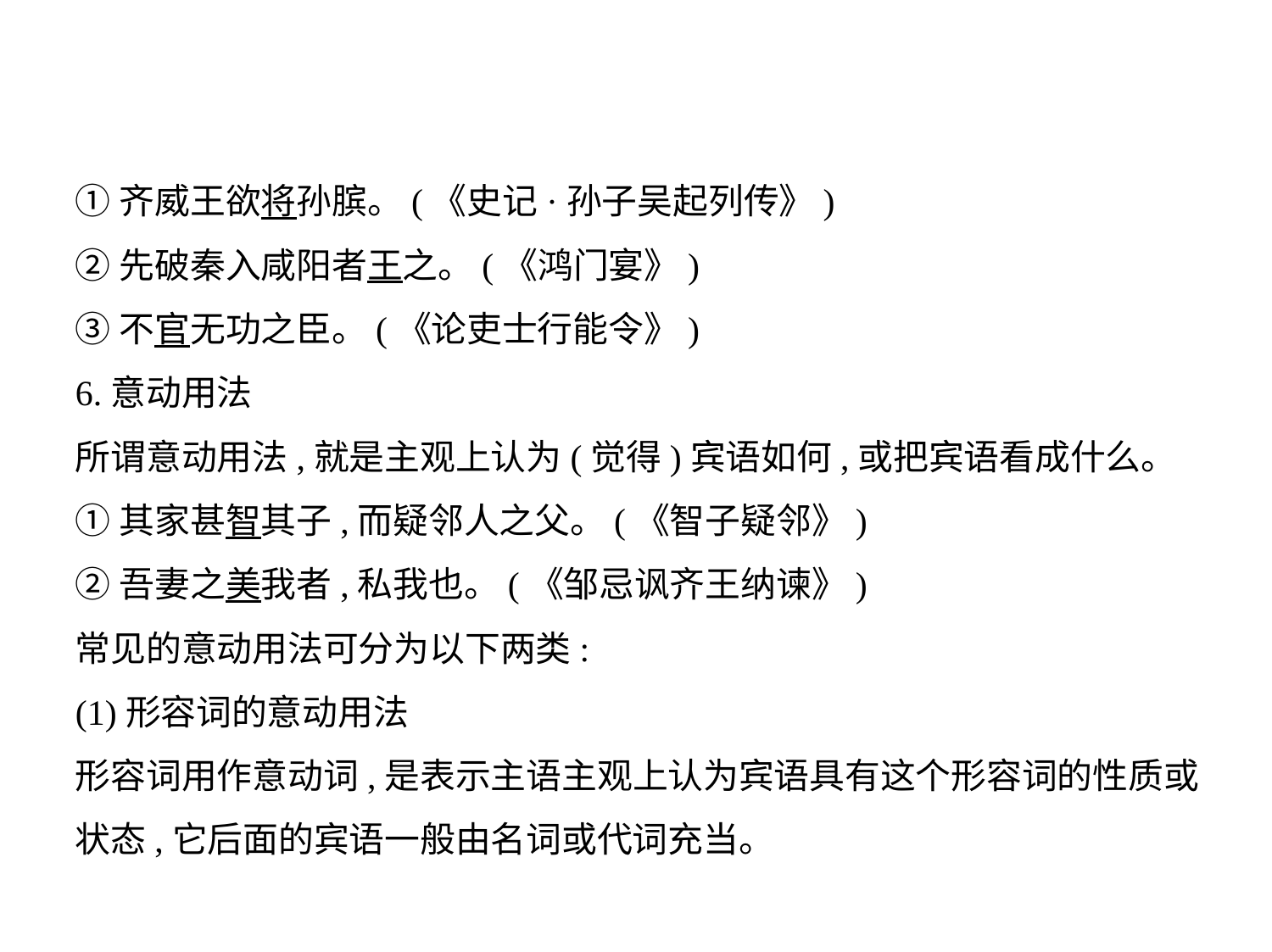

①齐威王欲将孙膑。(《史记·孙子吴起列传》)
②先破秦入咸阳者王之。(《鸿门宴》)
③不官无功之臣。(《论吏士行能令》)
6.意动用法
所谓意动用法,就是主观上认为(觉得)宾语如何,或把宾语看成什么。
①其家甚智其子,而疑邻人之父。(《智子疑邻》)
②吾妻之美我者,私我也。(《邹忌讽齐王纳谏》)
常见的意动用法可分为以下两类:
(1)形容词的意动用法
形容词用作意动词,是表示主语主观上认为宾语具有这个形容词的性质或
状态,它后面的宾语一般由名词或代词充当。